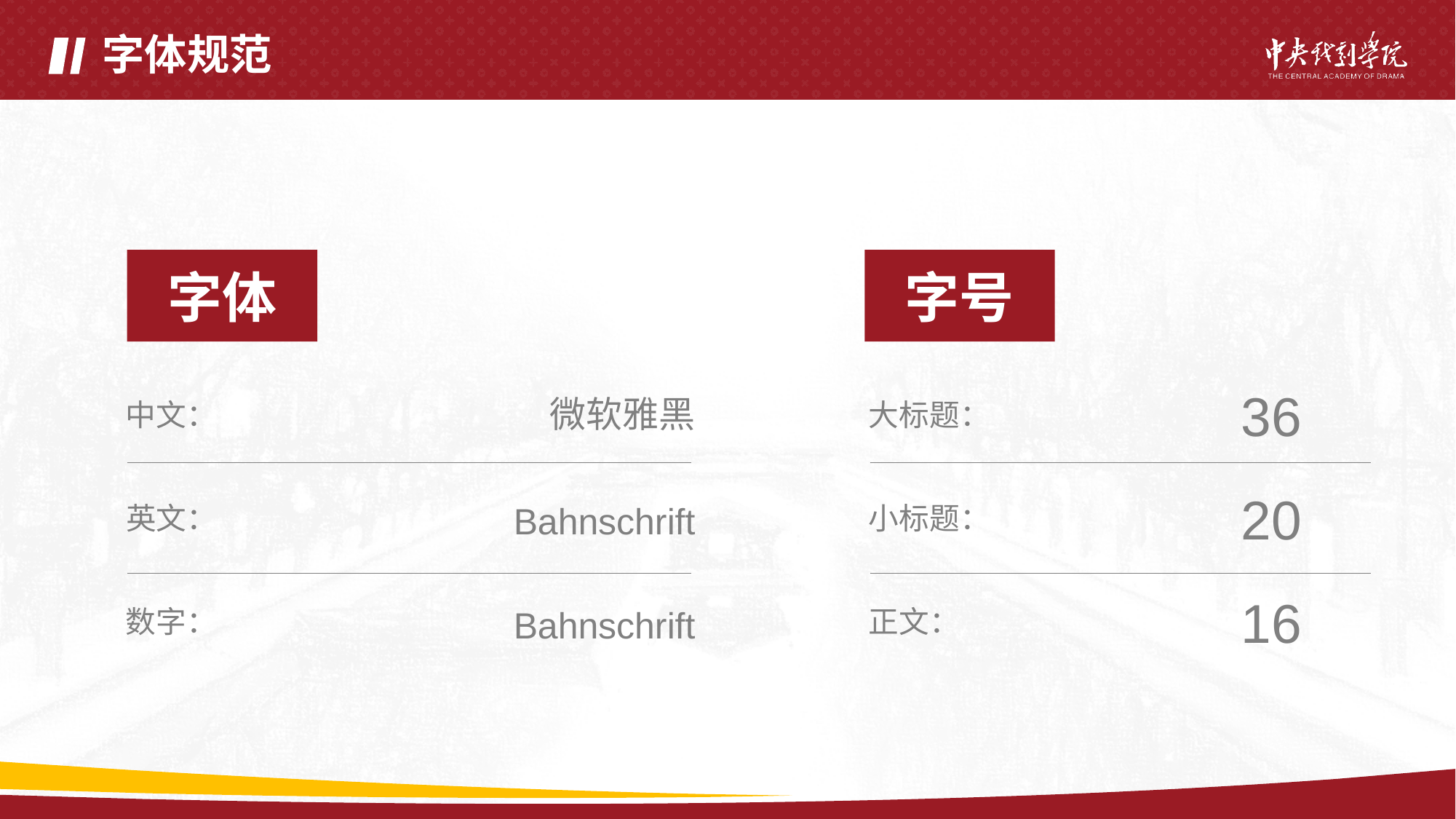

# 字体规范
字体
字号
36
微软雅黑
中文：
大标题：
20
Bahnschrift
英文：
小标题：
16
Bahnschrift
数字：
正文：